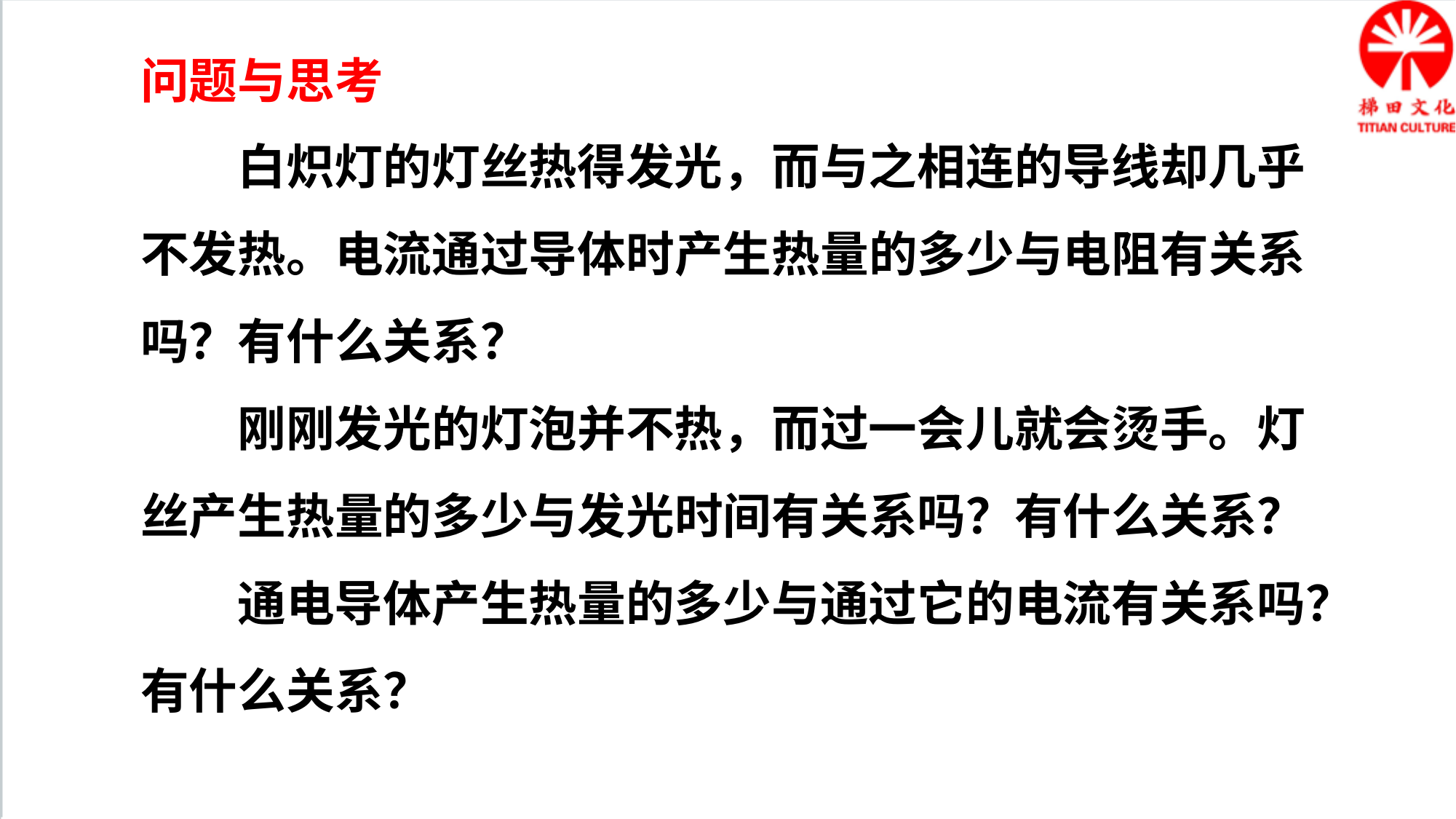

问题与思考
白炽灯的灯丝热得发光，而与之相连的导线却几乎不发热。电流通过导体时产生热量的多少与电阻有关系吗？有什么关系？
刚刚发光的灯泡并不热，而过一会儿就会烫手。灯丝产生热量的多少与发光时间有关系吗？有什么关系？
通电导体产生热量的多少与通过它的电流有关系吗？有什么关系？